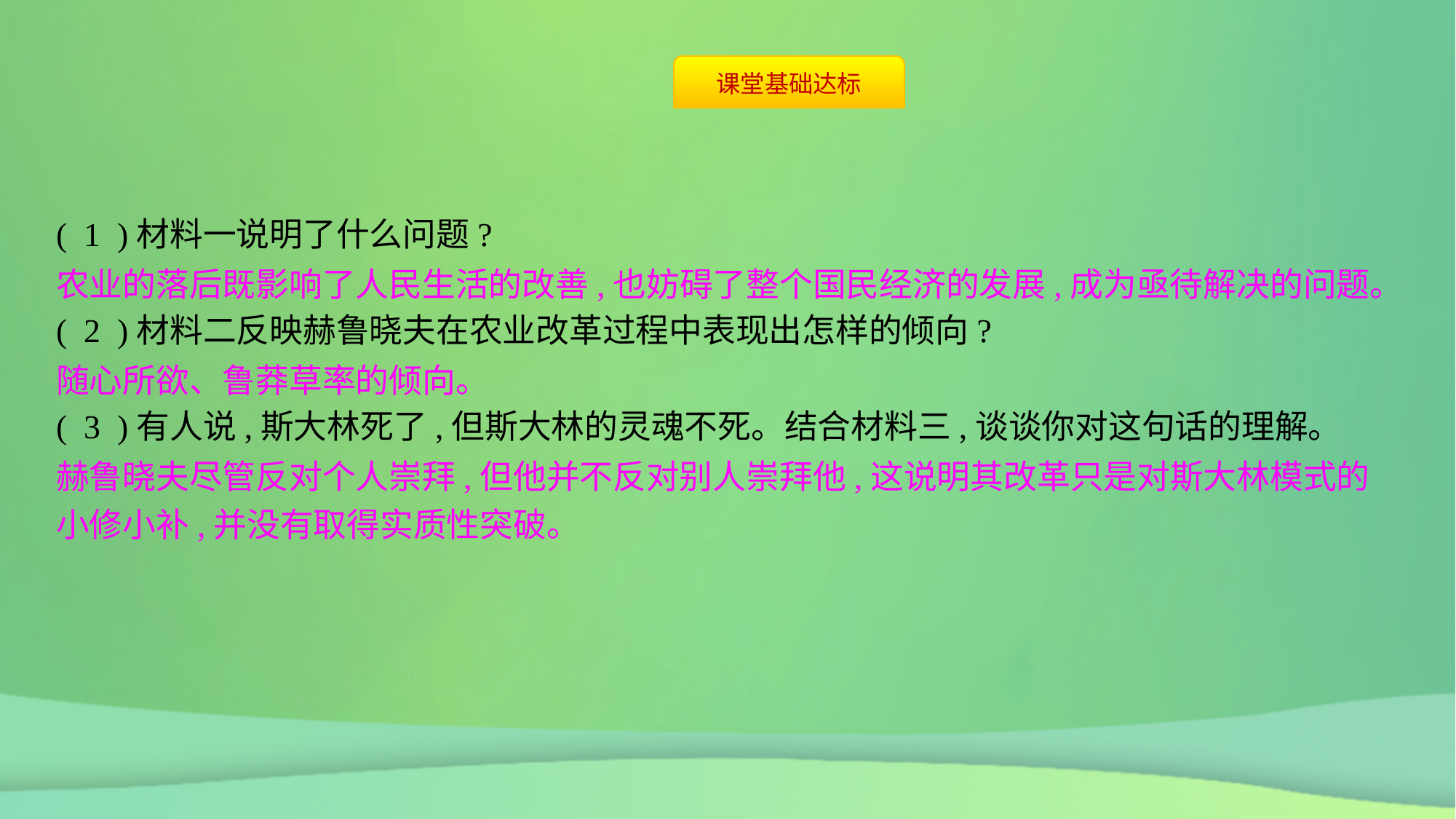

(  1  )材料一说明了什么问题?

(  2  )材料二反映赫鲁晓夫在农业改革过程中表现出怎样的倾向?

(  3  )有人说,斯大林死了,但斯大林的灵魂不死。结合材料三,谈谈你对这句话的理解。

农业的落后既影响了人民生活的改善,也妨碍了整个国民经济的发展,成为亟待解决的问题。

随心所欲、鲁莽草率的倾向。

赫鲁晓夫尽管反对个人崇拜,但他并不反对别人崇拜他,这说明其改革只是对斯大林模式的小修小补,并没有取得实质性突破。